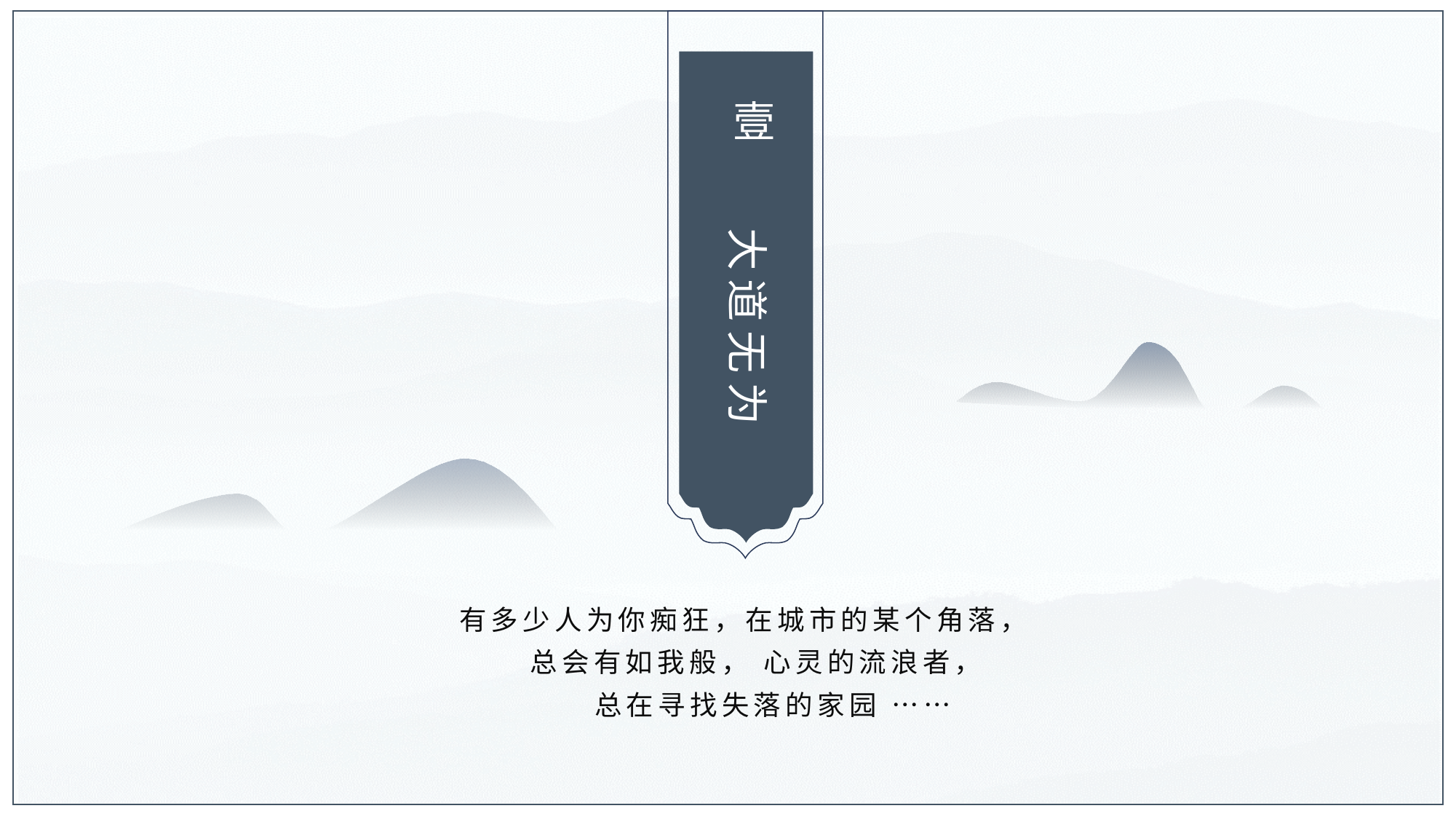

壹
大道无为

有多少人为你痴狂，在城市的某个角落，
      总会有如我般， 心灵的流浪者，
            总在寻找失落的家园 ……